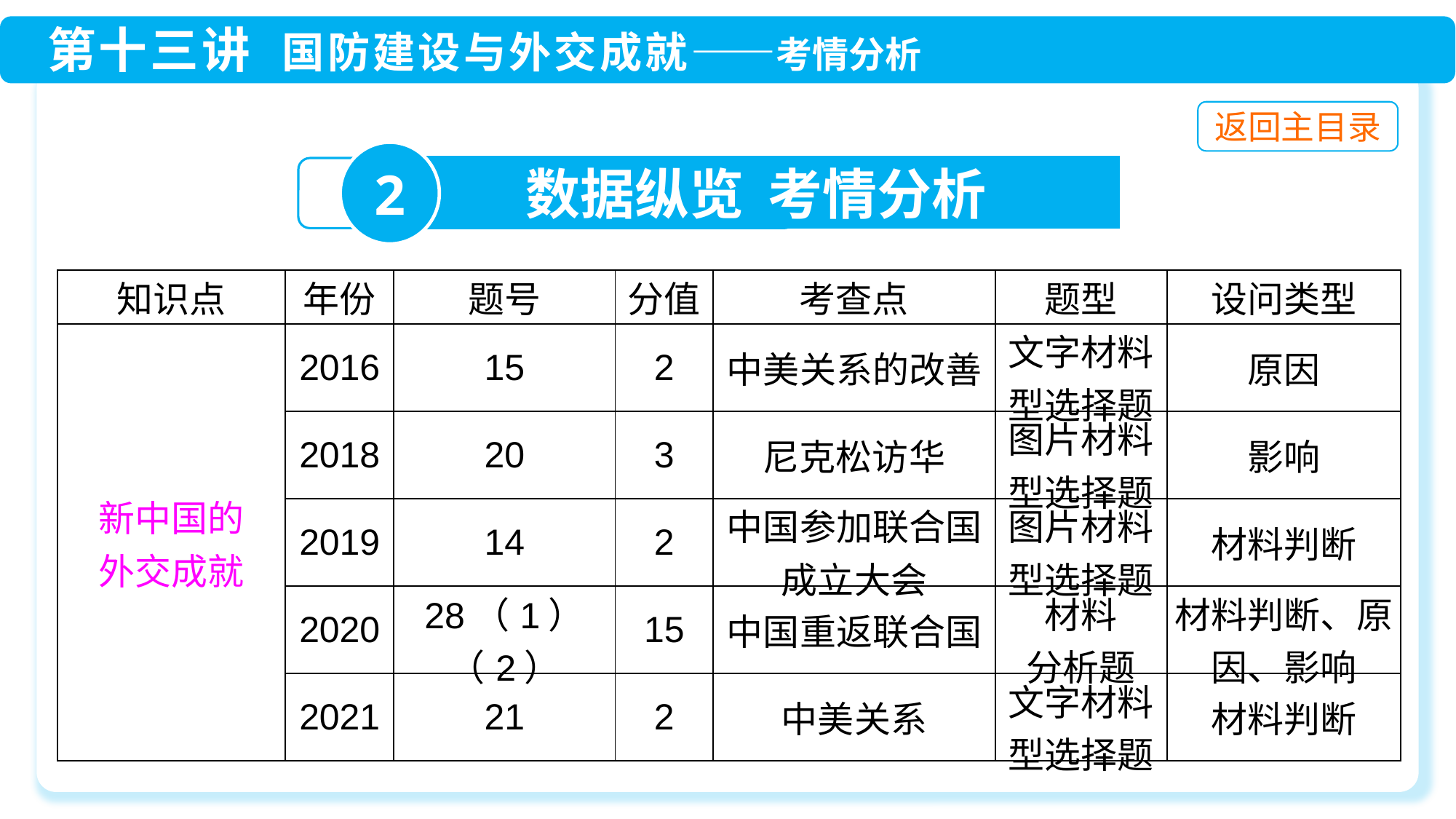

2
数据纵览  考情分析

| 知识点 | 年份 | 题号 | 分值 | 考查点 | 题型 | 设问类型 |
| --- | --- | --- | --- | --- | --- | --- |
| 新中国的 外交成就 | 2016 | 15 | 2 | 中美关系的改善 | 文字材料型选择题 | 原因 |
|  | 2018 | 20 | 3 | 尼克松访华 | 图片材料型选择题 | 影响 |
|  | 2019 | 14 | 2 | 中国参加联合国 成立大会 | 图片材料型选择题 | 材料判断 |
|  | 2020 | 28（1）（2） | 15 | 中国重返联合国 | 材料 分析题 | 材料判断、原因、影响 |
|  | 2021 | 21 | 2 | 中美关系 | 文字材料型选择题 | 材料判断 |